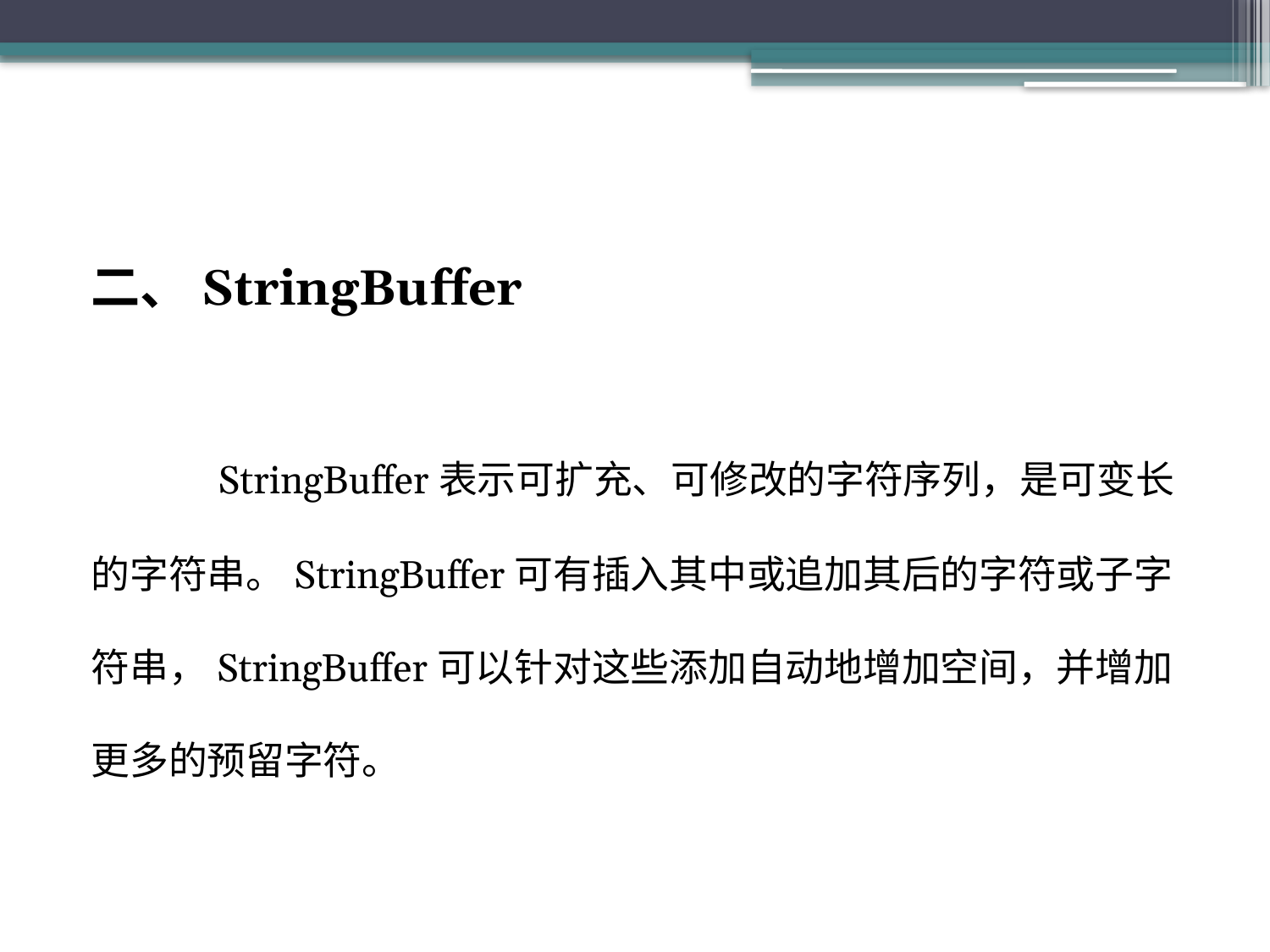

#
二、StringBuffer

	StringBuffer表示可扩充、可修改的字符序列，是可变长的字符串。StringBuffer可有插入其中或追加其后的字符或子字符串，StringBuffer可以针对这些添加自动地增加空间，并增加更多的预留字符。